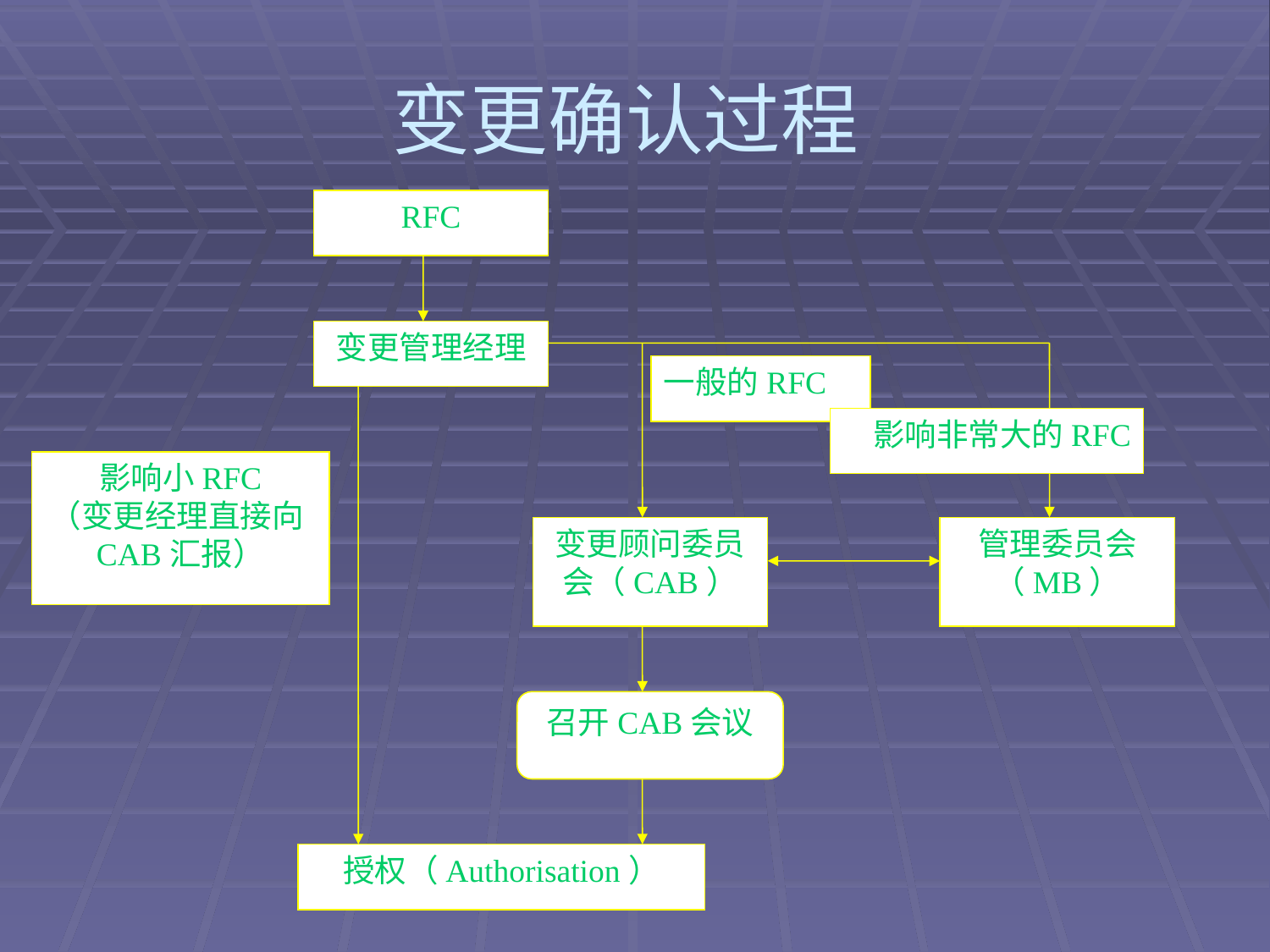

# 变更确认过程
RFC

变更管理经理

一般的RFC

影响非常大的RFC
影响小RFC
（变更经理直接向CAB汇报）
变更顾问委员会（CAB）
管理委员会（MB）

召开CAB会议

授权（Authorisation）